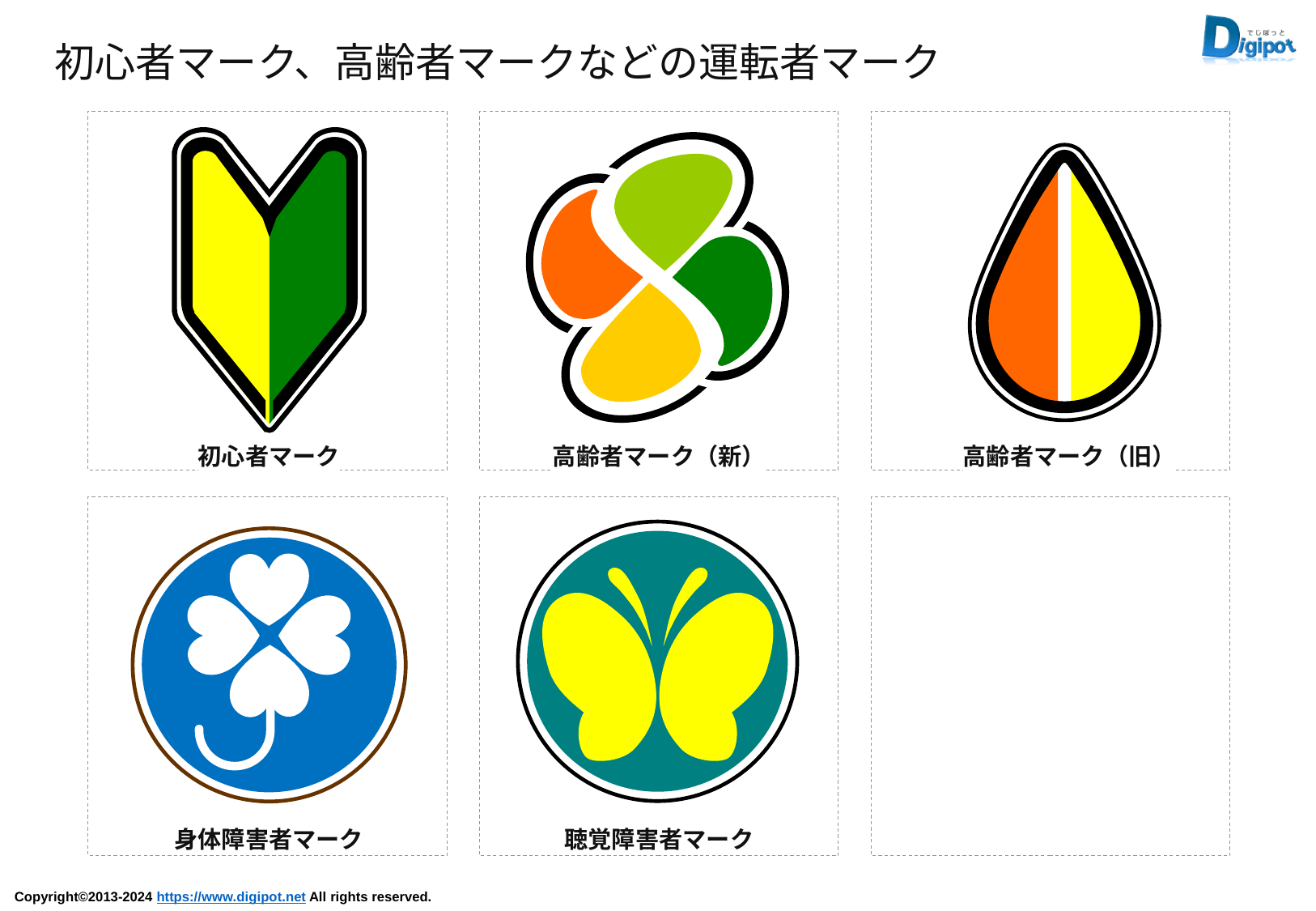

初心者マーク、高齢者マークなどの運転者マーク

初心者マーク
高齢者マーク（新）
高齢者マーク（旧）

身体障害者マーク
聴覚障害者マーク